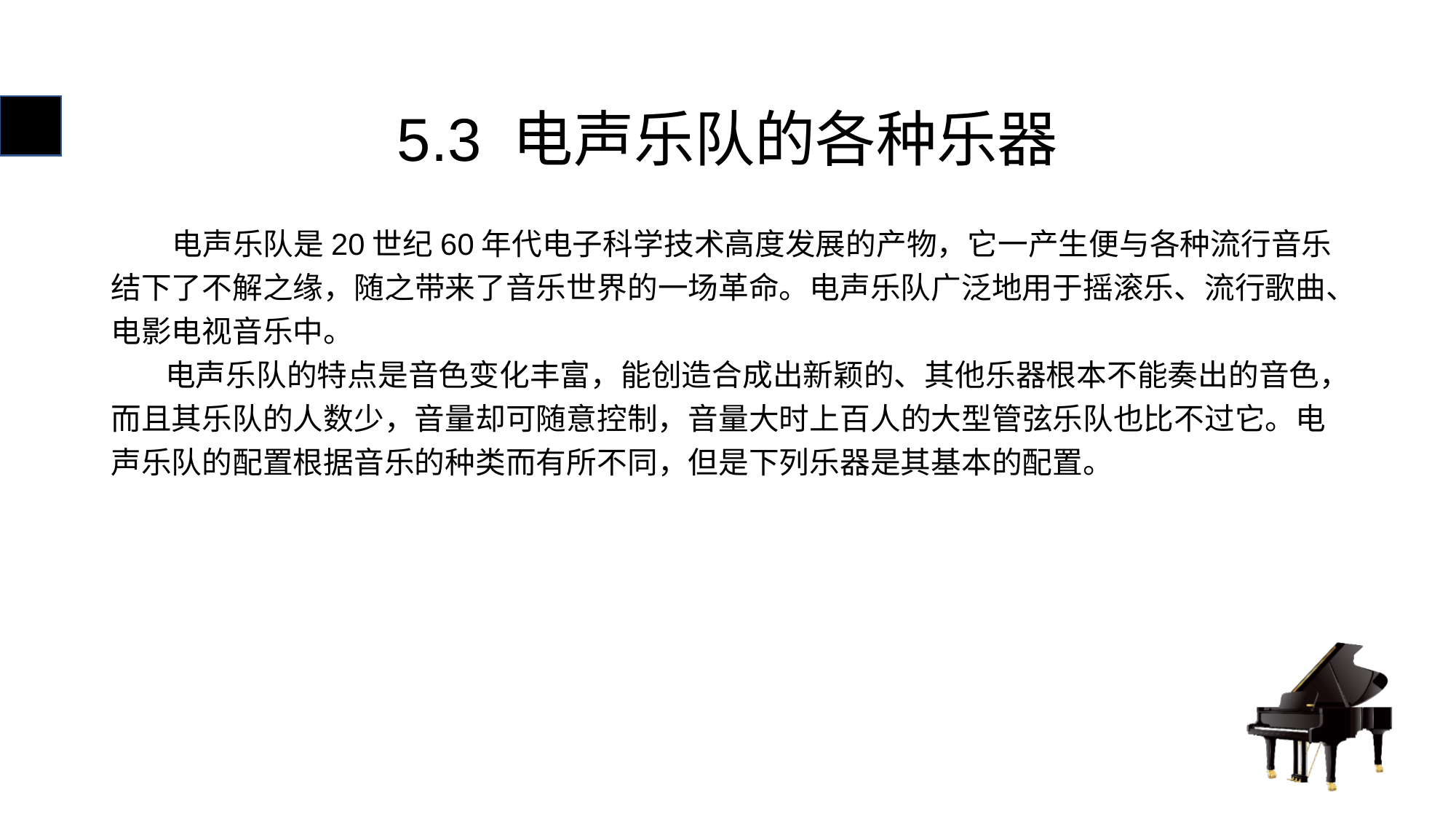

# 5.3 电声乐队的各种乐器

        电声乐队是20世纪60年代电子科学技术高度发展的产物，它一产生便与各种流行音乐结下了不解之缘，随之带来了音乐世界的一场革命。电声乐队广泛地用于摇滚乐、流行歌曲、电影电视音乐中。
       电声乐队的特点是音色变化丰富，能创造合成出新颖的、其他乐器根本不能奏出的音色，而且其乐队的人数少，音量却可随意控制，音量大时上百人的大型管弦乐队也比不过它。电声乐队的配置根据音乐的种类而有所不同，但是下列乐器是其基本的配置。